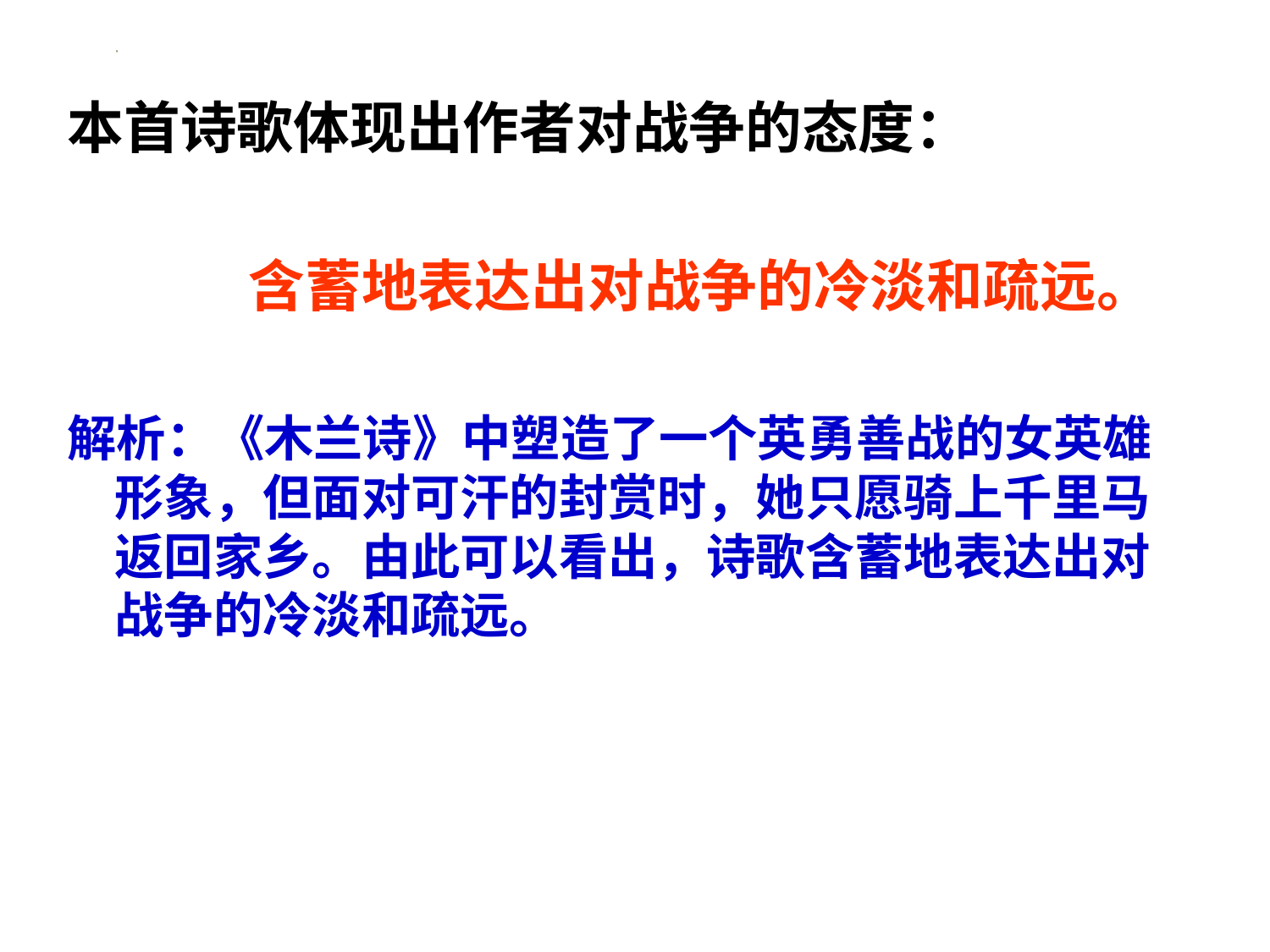

本首诗歌体现出作者对战争的态度：

             含蓄地表达出对战争的冷淡和疏远。

解析：《木兰诗》中塑造了一个英勇善战的女英雄形象，但面对可汗的封赏时，她只愿骑上千里马返回家乡。由此可以看出，诗歌含蓄地表达出对战争的冷淡和疏远。